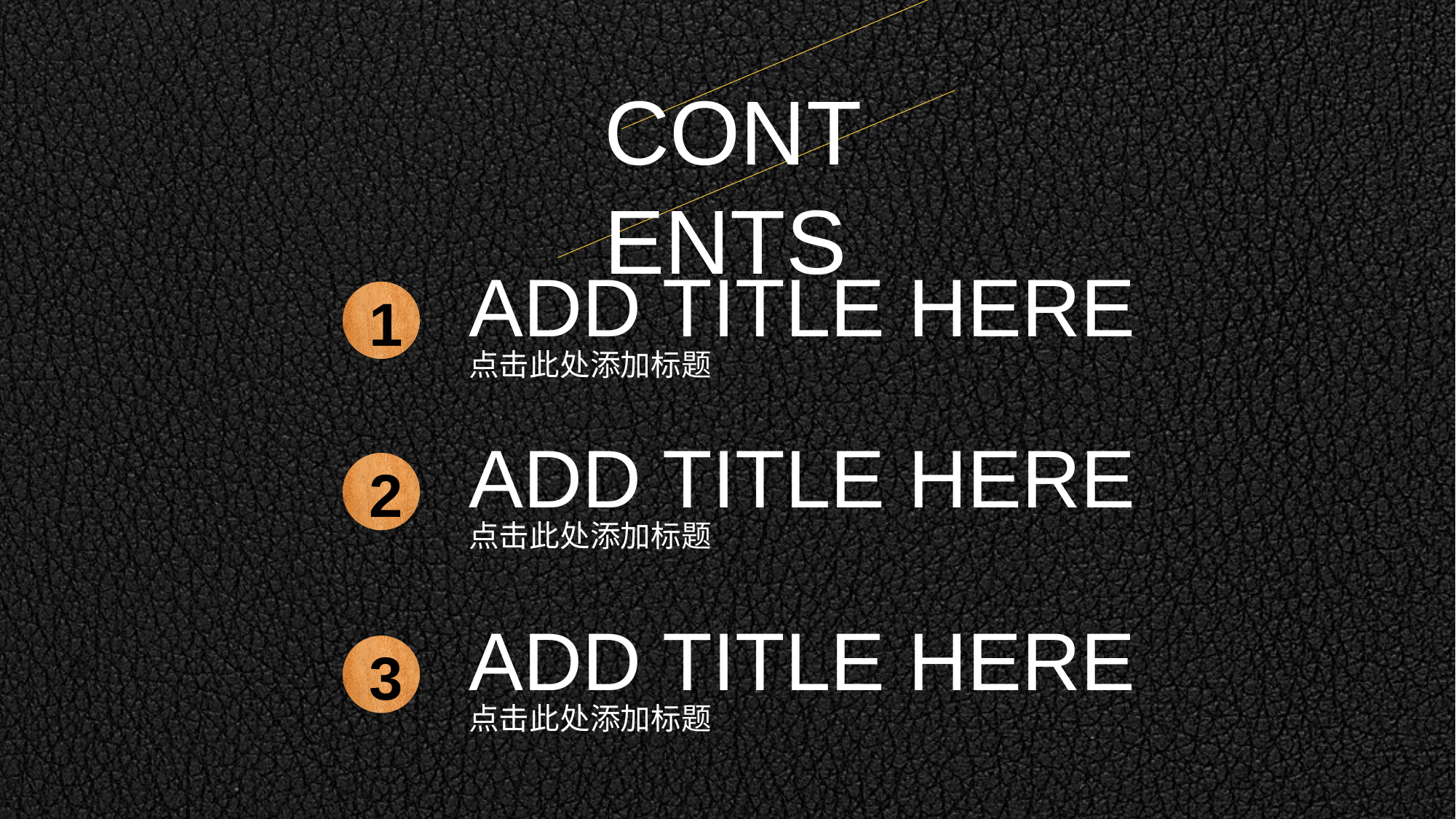

CONTENTS
ADD TITLE HERE
点击此处添加标题
1

ADD TITLE HERE
点击此处添加标题
2

ADD TITLE HERE
点击此处添加标题
3